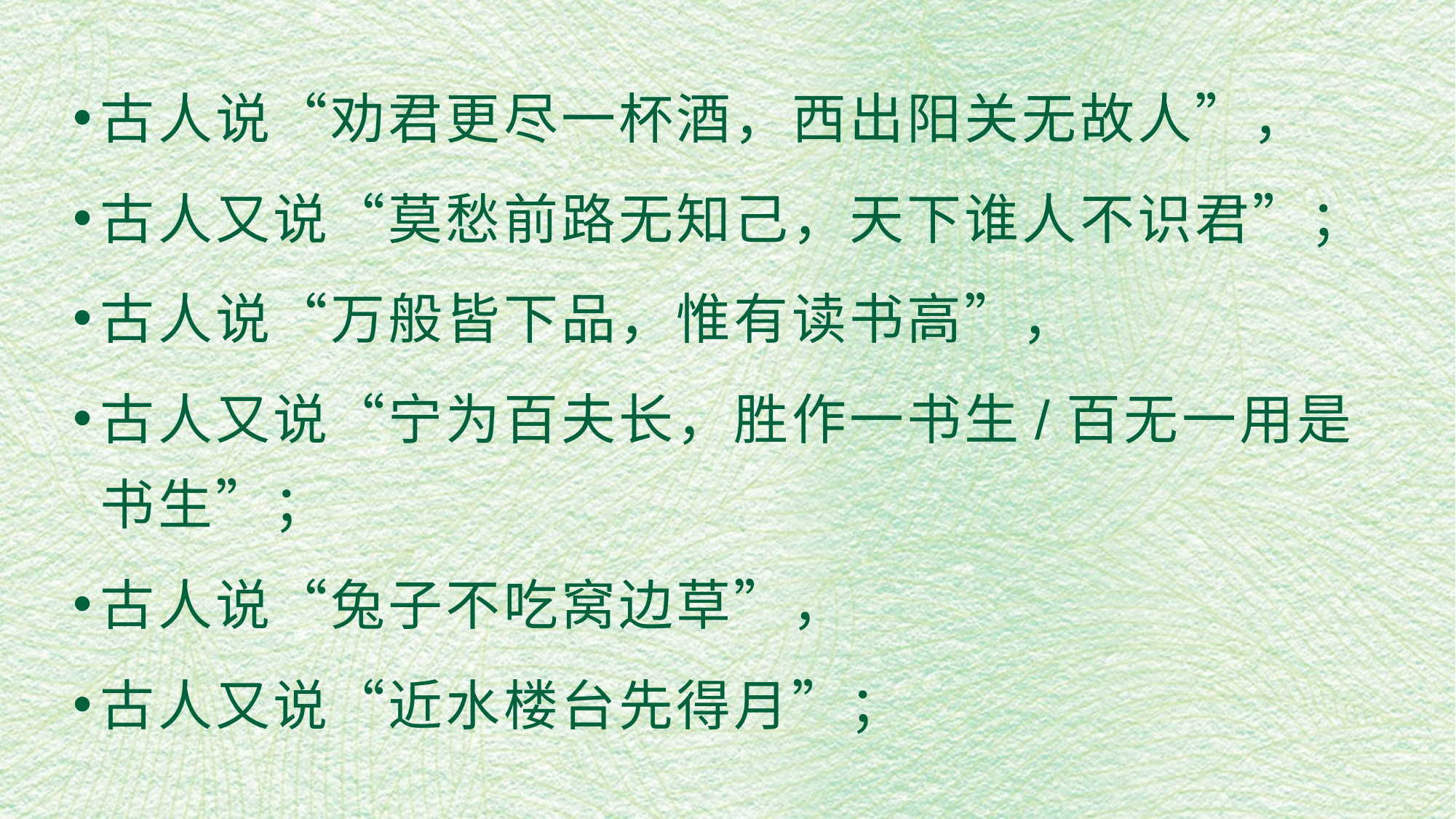

古人说“劝君更尽一杯酒，西出阳关无故人”，
古人又说“莫愁前路无知己，天下谁人不识君”；
古人说“万般皆下品，惟有读书高”，
古人又说“宁为百夫长，胜作一书生/百无一用是书生”；
古人说“兔子不吃窝边草”，
古人又说“近水楼台先得月”；